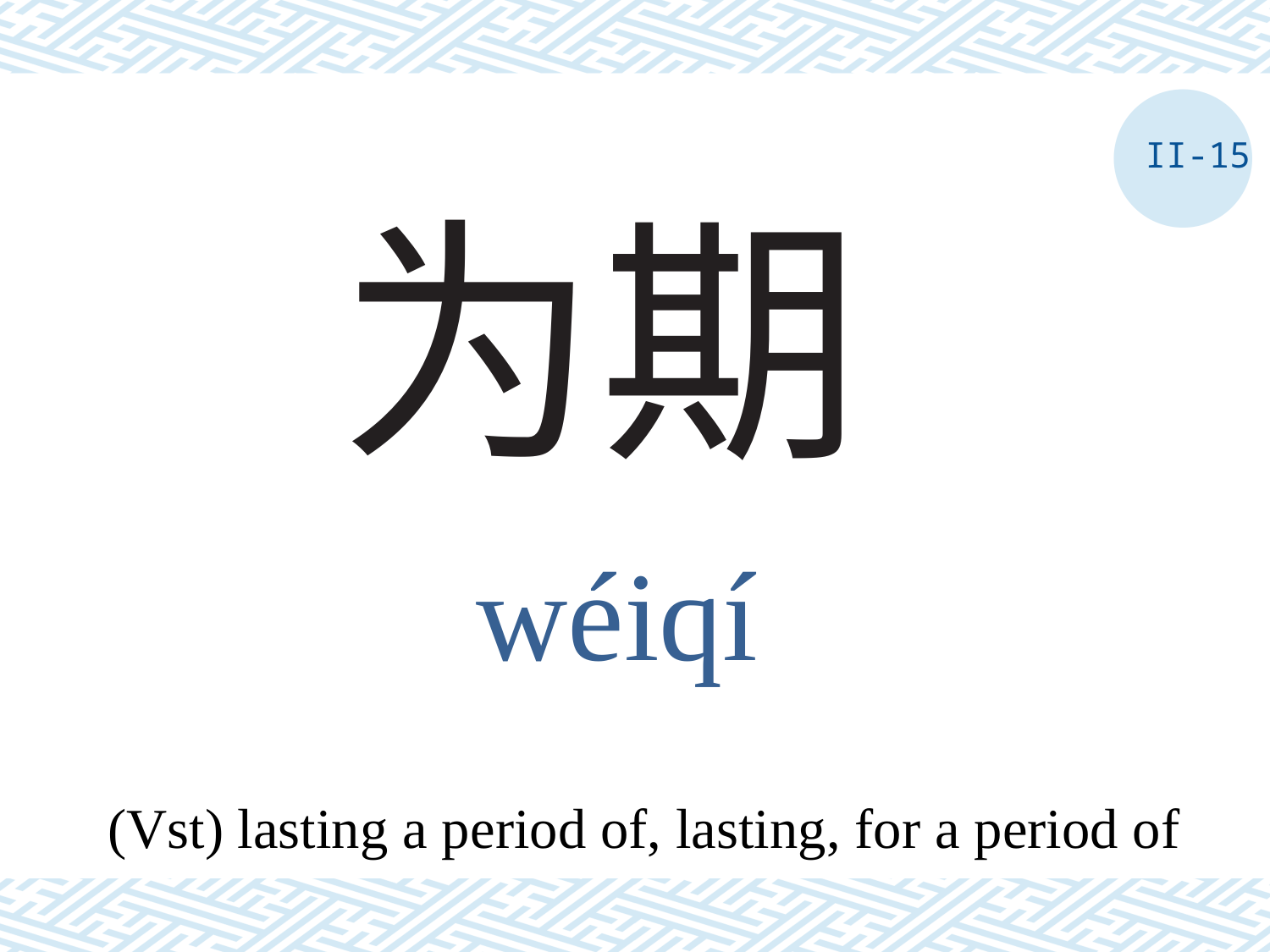

II-15

# 为期
wéiqí
(Vst) lasting a period of, lasting, for a period of